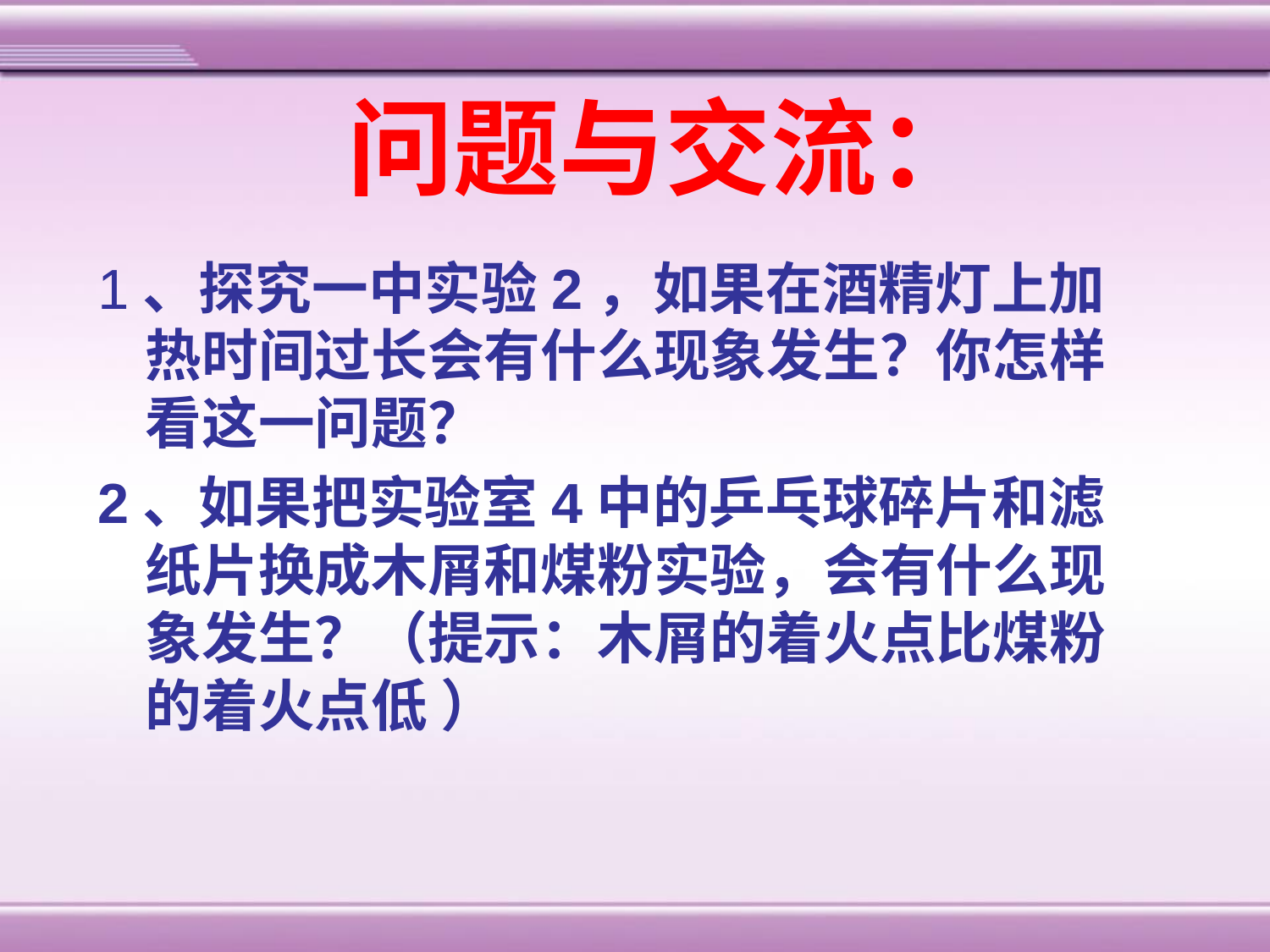

问题与交流：
1、探究一中实验2，如果在酒精灯上加热时间过长会有什么现象发生？你怎样看这一问题？
2、如果把实验室4中的乒乓球碎片和滤纸片换成木屑和煤粉实验，会有什么现象发生？（提示：木屑的着火点比煤粉的着火点低 ）

10